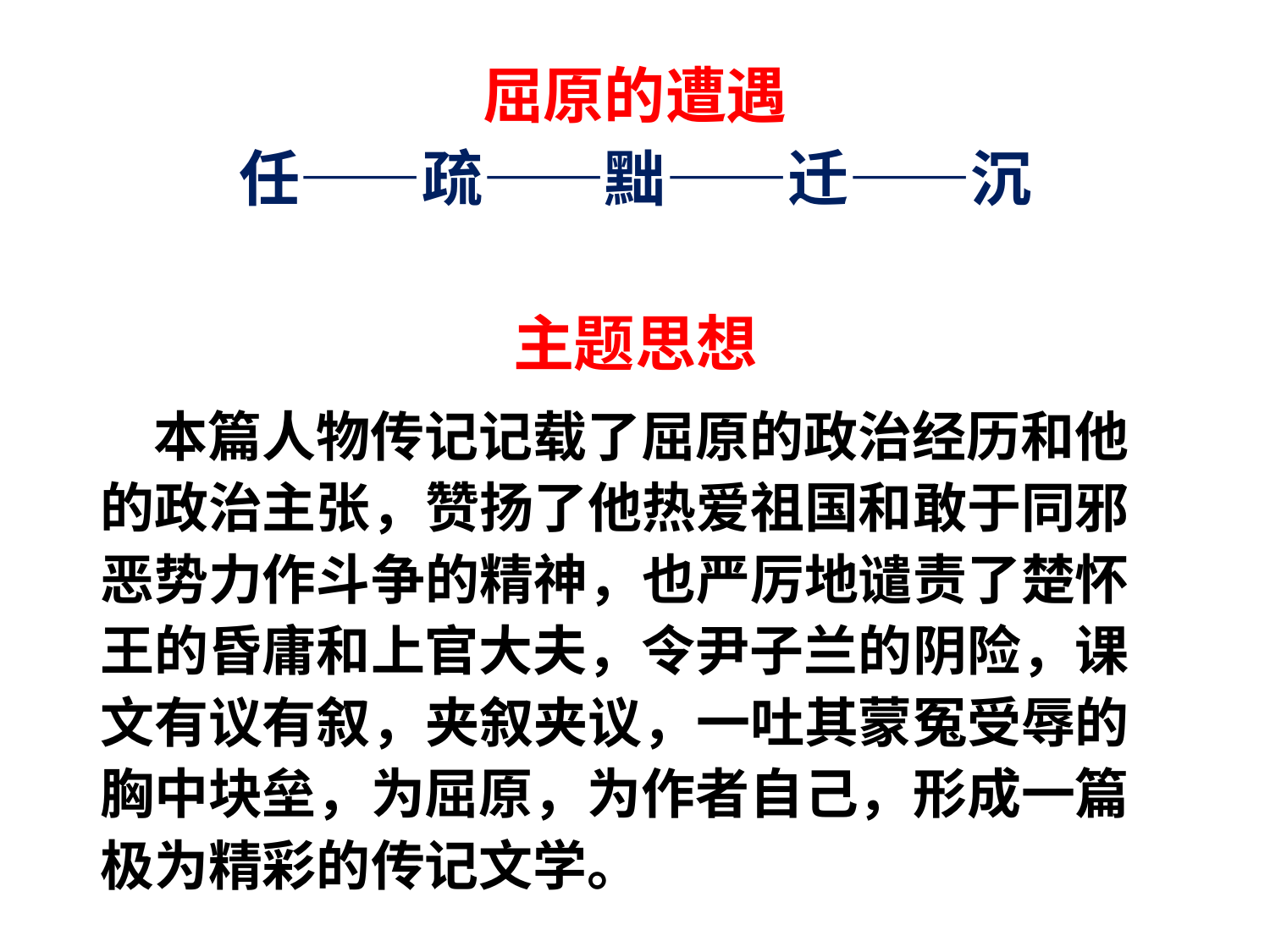

屈原的遭遇
任——疏——黜——迁——沉

主题思想
    本篇人物传记记载了屈原的政治经历和他的政治主张，赞扬了他热爱祖国和敢于同邪恶势力作斗争的精神，也严厉地谴责了楚怀王的昏庸和上官大夫，令尹子兰的阴险，课文有议有叙，夹叙夹议，一吐其蒙冤受辱的胸中块垒，为屈原，为作者自己，形成一篇极为精彩的传记文学。